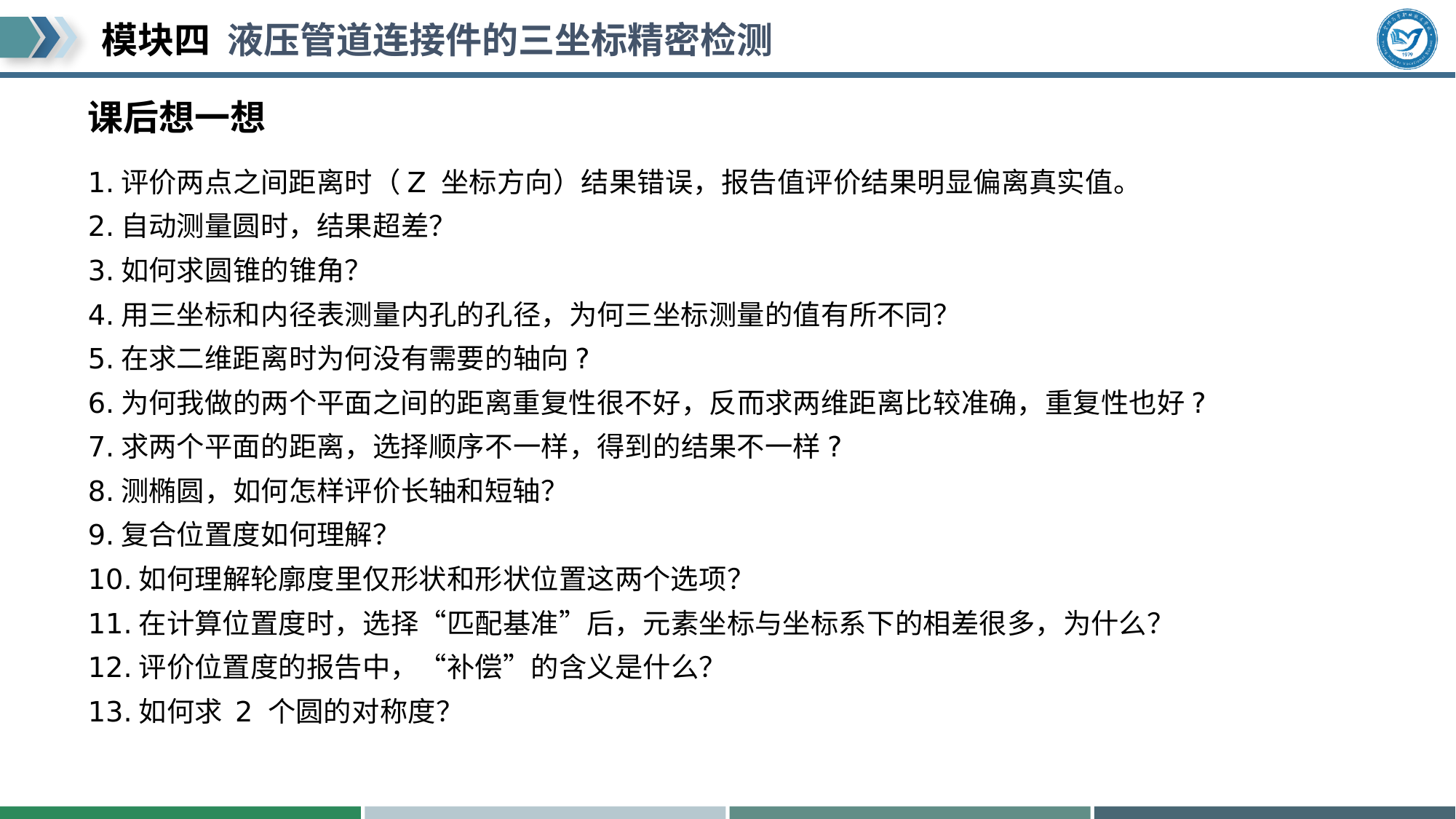

# 课后想一想
1.评价两点之间距离时（Z 坐标方向）结果错误，报告值评价结果明显偏离真实值。
2.自动测量圆时，结果超差？
3.如何求圆锥的锥角？
4.用三坐标和内径表测量内孔的孔径，为何三坐标测量的值有所不同？
5.在求二维距离时为何没有需要的轴向?
6.为何我做的两个平面之间的距离重复性很不好，反而求两维距离比较准确，重复性也好?
7.求两个平面的距离，选择顺序不一样，得到的结果不一样?
8.测椭圆，如何怎样评价长轴和短轴？
9.复合位置度如何理解？
10.如何理解轮廓度里仅形状和形状位置这两个选项？
11.在计算位置度时，选择“匹配基准”后，元素坐标与坐标系下的相差很多，为什么？
12.评价位置度的报告中，“补偿”的含义是什么？
13.如何求 2 个圆的对称度？